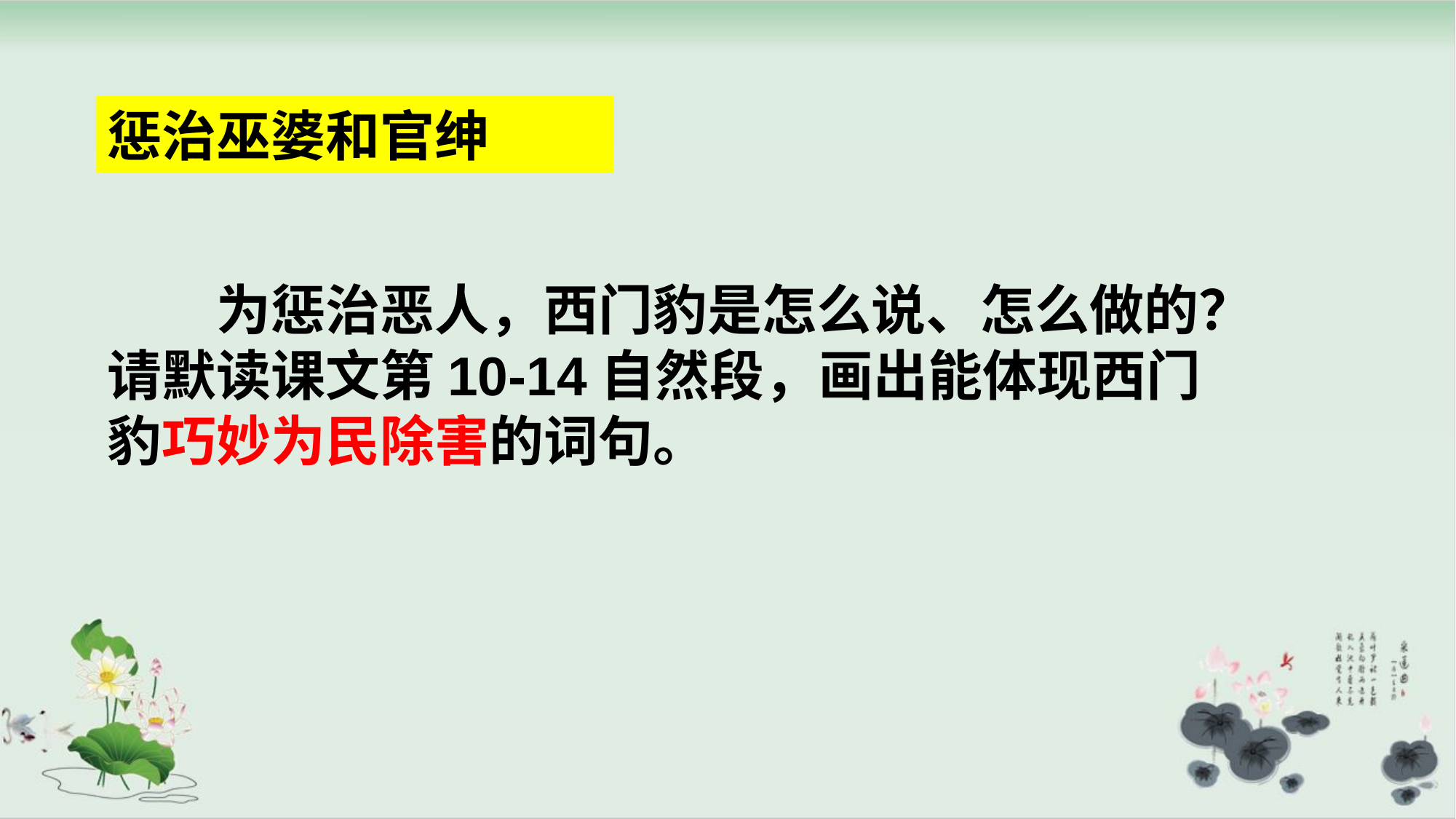

惩治巫婆和官绅
　　为惩治恶人，西门豹是怎么说、怎么做的？请默读课文第10-14自然段，画出能体现西门豹巧妙为民除害的词句。